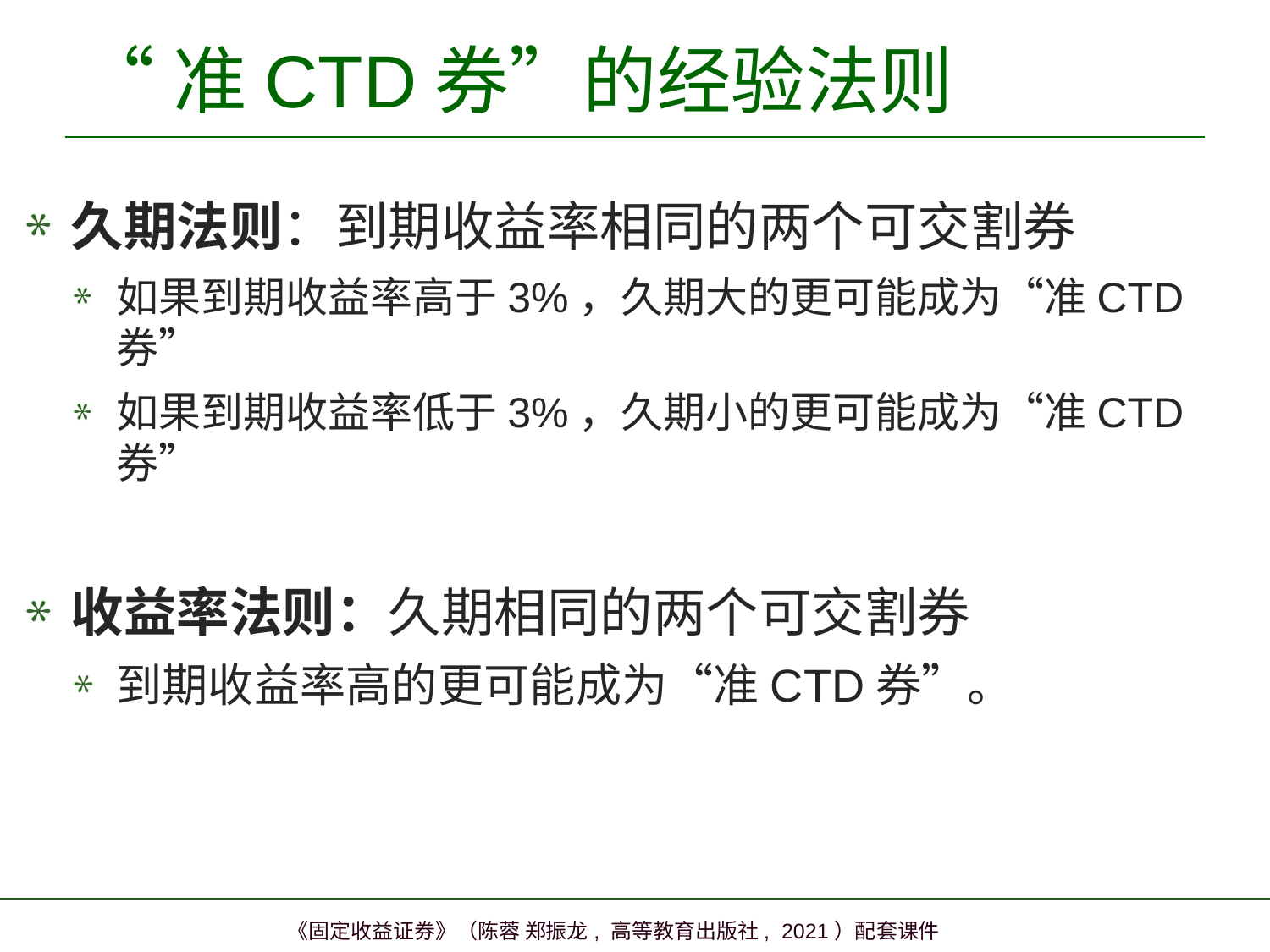

# “准CTD券”的经验法则
久期法则：到期收益率相同的两个可交割券
如果到期收益率高于3%，久期大的更可能成为“准CTD券”
如果到期收益率低于3%，久期小的更可能成为“准CTD券”

收益率法则：久期相同的两个可交割券
到期收益率高的更可能成为“准CTD券”。
50